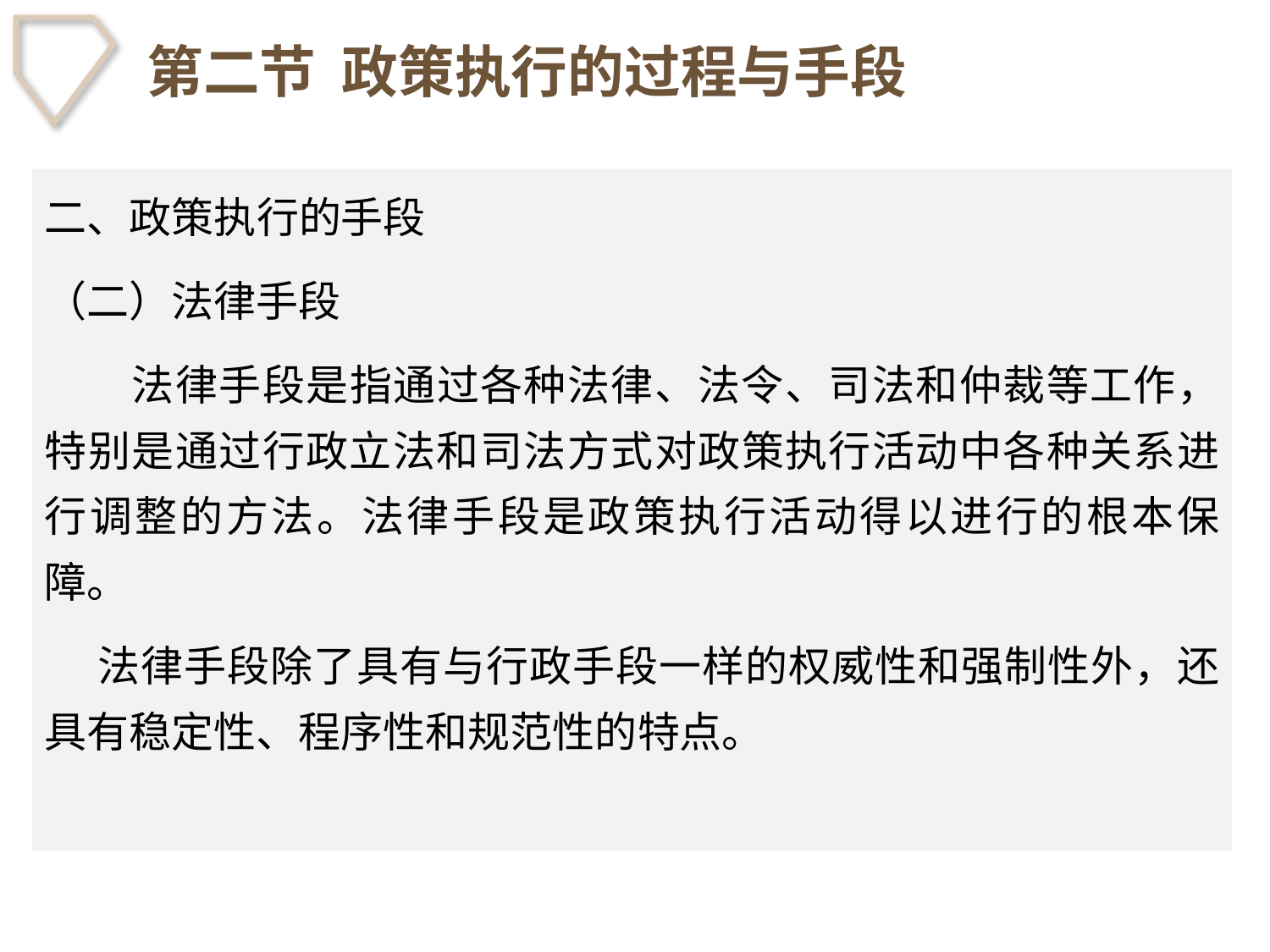

# 第二节  政策执行的过程与手段
二、政策执行的手段
（二）法律手段
　　法律手段是指通过各种法律、法令、司法和仲裁等工作，特别是通过行政立法和司法方式对政策执行活动中各种关系进行调整的方法。法律手段是政策执行活动得以进行的根本保障。
    法律手段除了具有与行政手段一样的权威性和强制性外，还具有稳定性、程序性和规范性的特点。